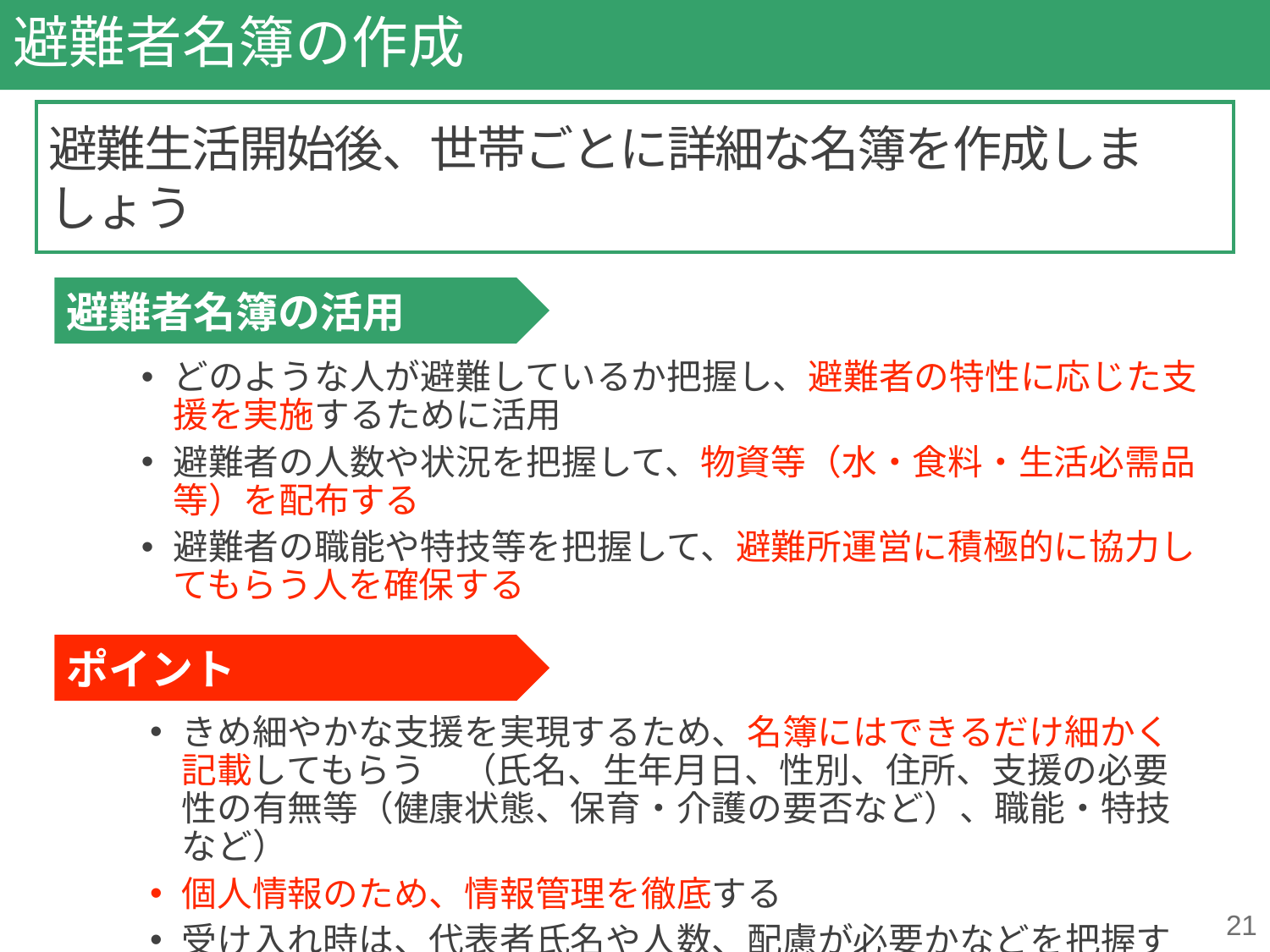

# 避難者名簿の作成
避難生活開始後、世帯ごとに詳細な名簿を作成しましょう
避難者名簿の活用
どのような人が避難しているか把握し、避難者の特性に応じた支援を実施するために活用
避難者の人数や状況を把握して、物資等（水・食料・生活必需品等）を配布する
避難者の職能や特技等を把握して、避難所運営に積極的に協力してもらう人を確保する

ポイント
きめ細やかな支援を実現するため、名簿にはできるだけ細かく記載してもらう　（氏名、生年月日、性別、住所、支援の必要性の有無等（健康状態、保育・介護の要否など）、職能・特技など）
個人情報のため、情報管理を徹底する
受け入れ時は、代表者氏名や人数、配慮が必要かなどを把握する
21